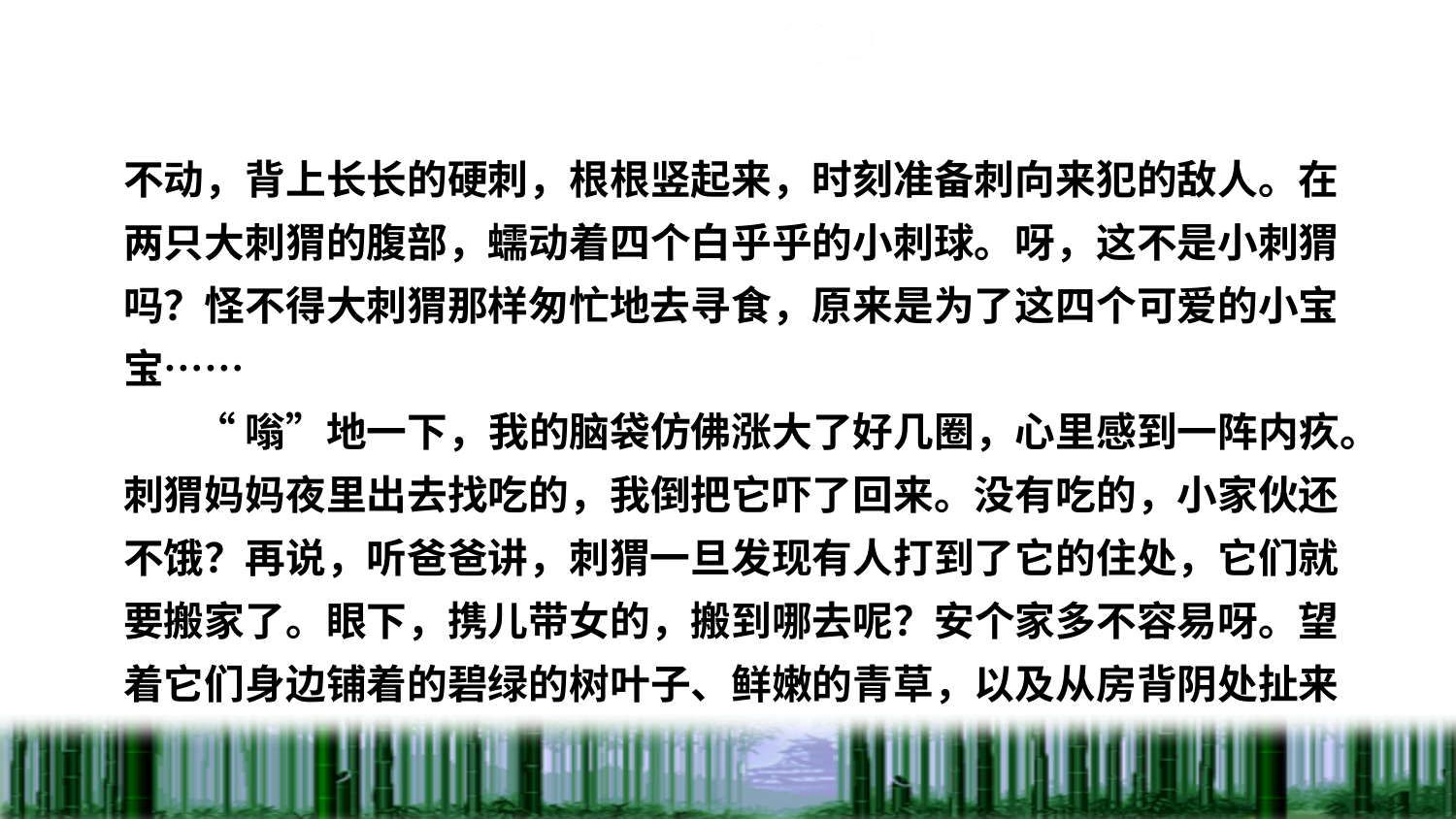

不动，背上长长的硬刺，根根竖起来，时刻准备刺向来犯的敌人。在两只大刺猬的腹部，蠕动着四个白乎乎的小刺球。呀，这不是小刺猬吗？怪不得大刺猬那样匆忙地去寻食，原来是为了这四个可爱的小宝宝……
“嗡”地一下，我的脑袋仿佛涨大了好几圈，心里感到一阵内疚。刺猬妈妈夜里出去找吃的，我倒把它吓了回来。没有吃的，小家伙还不饿？再说，听爸爸讲，刺猬一旦发现有人打到了它的住处，它们就要搬家了。眼下，携儿带女的，搬到哪去呢？安个家多不容易呀。望着它们身边铺着的碧绿的树叶子、鲜嫩的青草，以及从房背阴处扯来